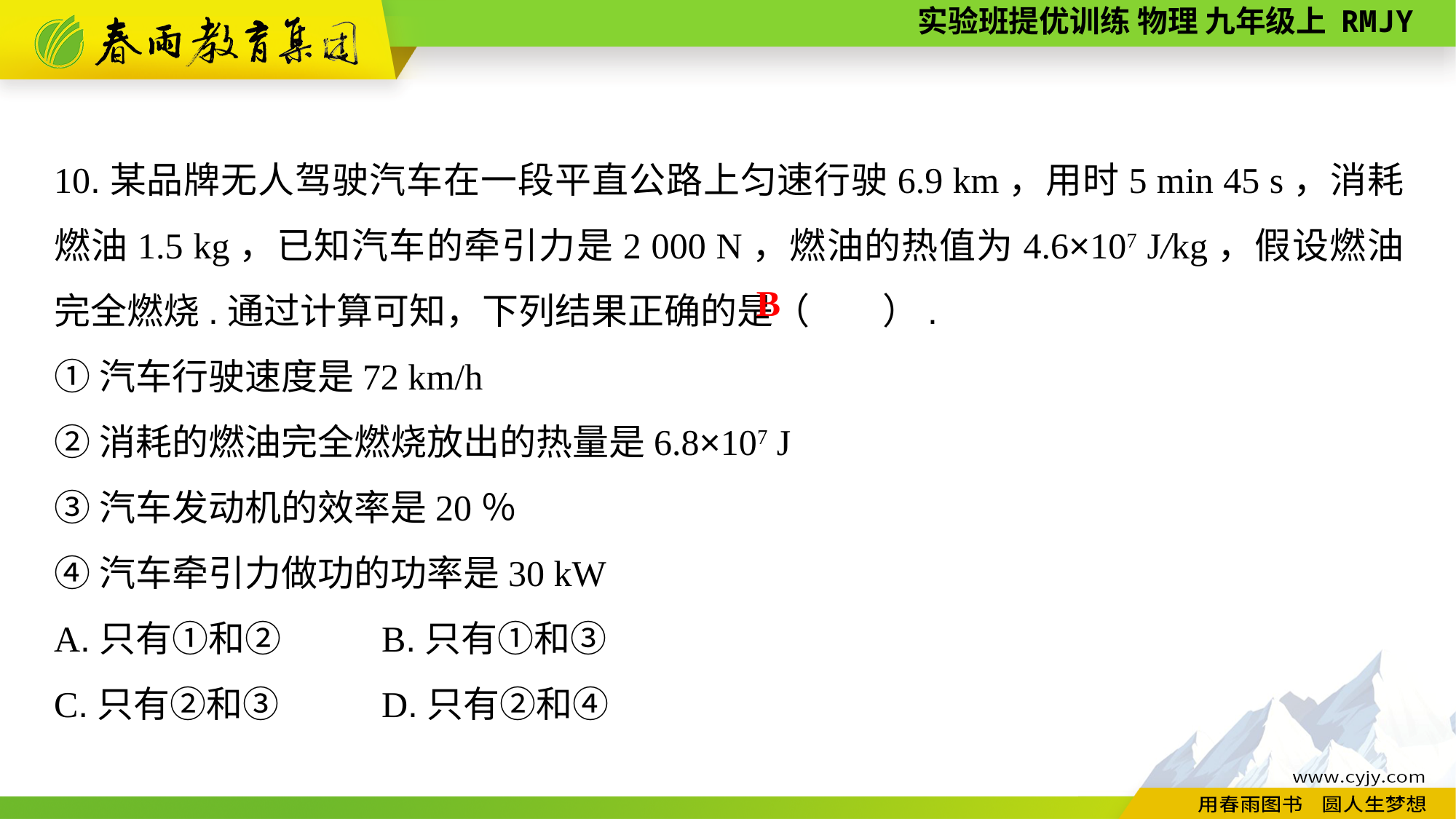

10.某品牌无人驾驶汽车在一段平直公路上匀速行驶6.9 km，用时5 min 45 s，消耗燃油1.5 kg，已知汽车的牵引力是2 000 N，燃油的热值为4.6×107 J/kg，假设燃油完全燃烧.通过计算可知，下列结果正确的是（　　）.
①汽车行驶速度是72 km/h
②消耗的燃油完全燃烧放出的热量是6.8×107 J
③汽车发动机的效率是20％
④汽车牵引力做功的功率是30 kW
A.只有①和②	B.只有①和③
C.只有②和③	D.只有②和④
B